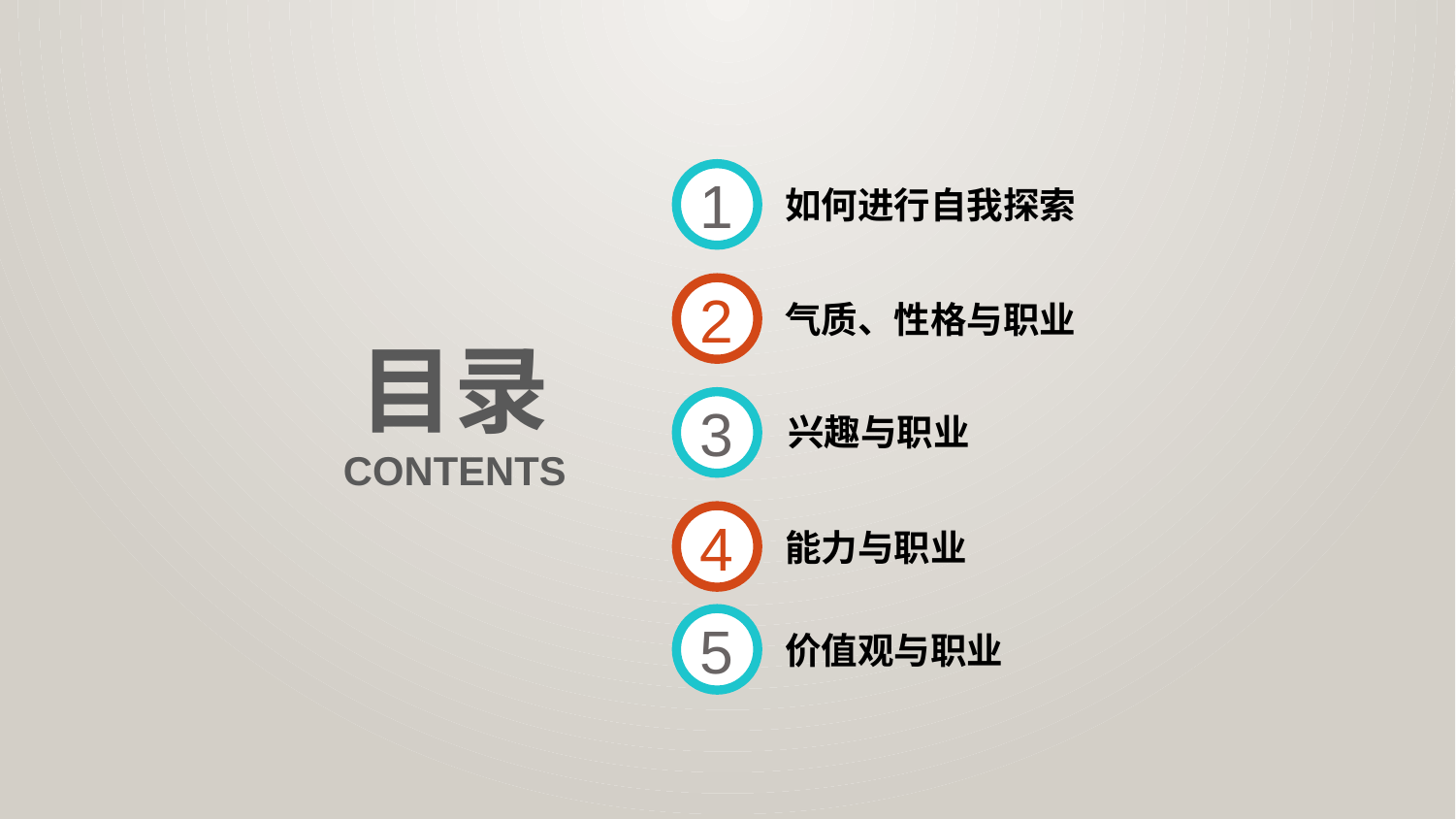

1
如何进行自我探索
2
气质、性格与职业
目录
3
兴趣与职业
CONTENTS
4
能力与职业
5
价值观与职业
2